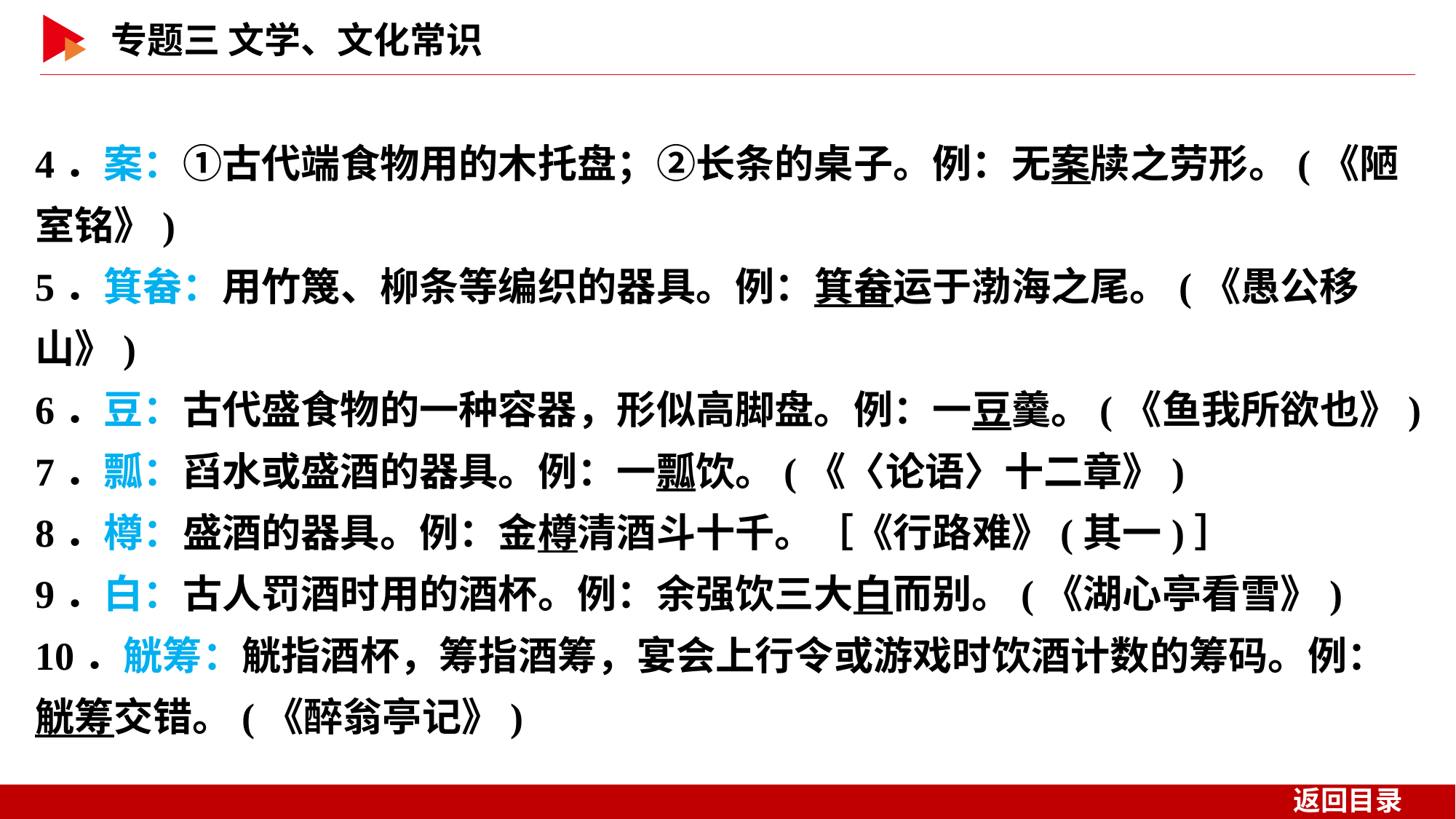

4．案：①古代端食物用的木托盘；②长条的桌子。例：无案牍之劳形。(《陋室铭》)
5．箕畚：用竹篾、柳条等编织的器具。例：箕畚运于渤海之尾。(《愚公移山》)
6．豆：古代盛食物的一种容器，形似高脚盘。例：一豆羹。(《鱼我所欲也》)
7．瓢：舀水或盛酒的器具。例：一瓢饮。(《〈论语〉十二章》)
8．樽：盛酒的器具。例：金樽清酒斗十千。［《行路难》(其一)］
9．白：古人罚酒时用的酒杯。例：余强饮三大白而别。(《湖心亭看雪》)
10．觥筹：觥指酒杯，筹指酒筹，宴会上行令或游戏时饮酒计数的筹码。例：觥筹交错。(《醉翁亭记》)